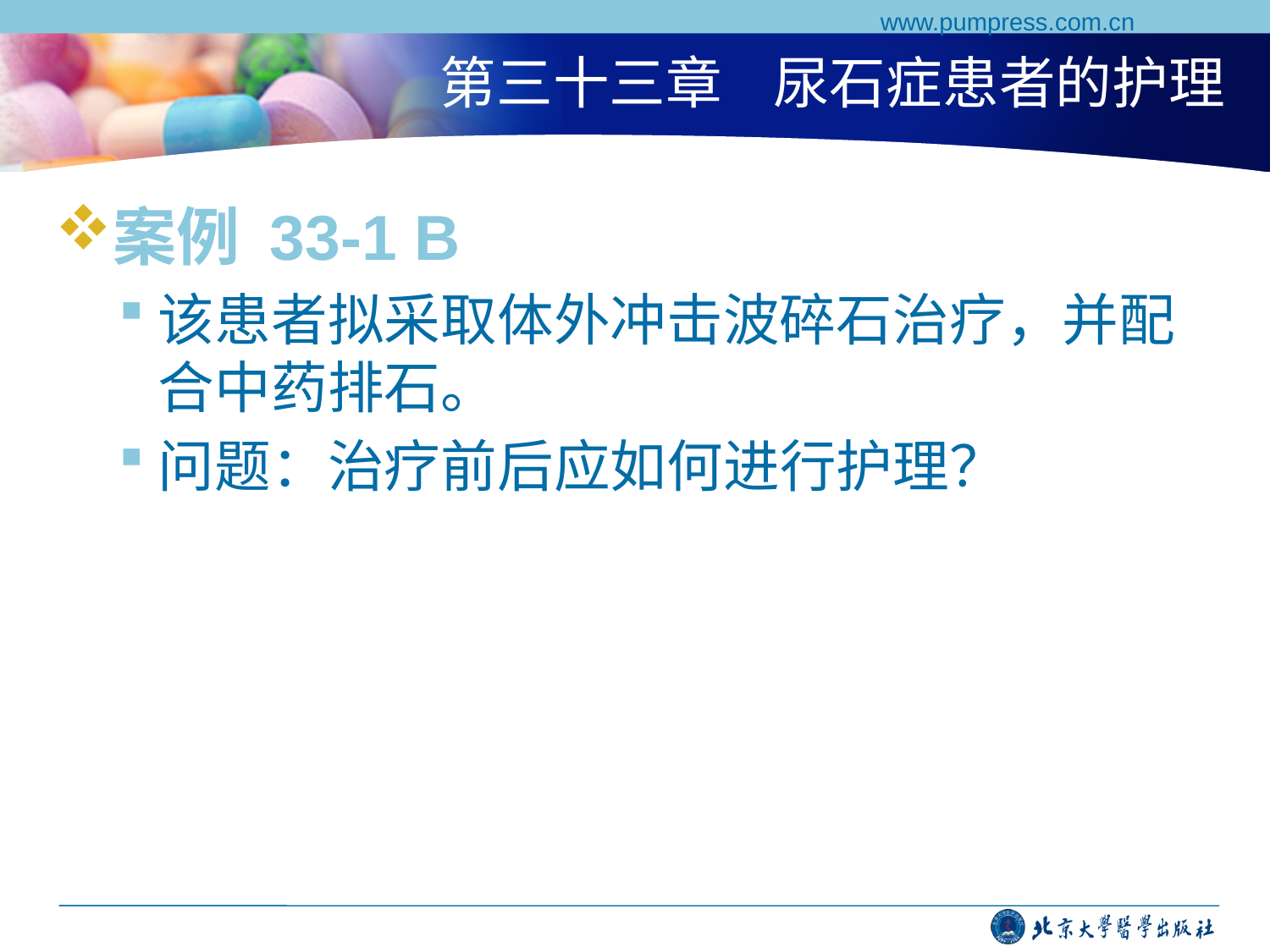

www.pumpress.com.cn
# 第三十三章    尿石症患者的护理
案例 33-1 B
该患者拟采取体外冲击波碎石治疗，并配合中药排石。
问题：治疗前后应如何进行护理？